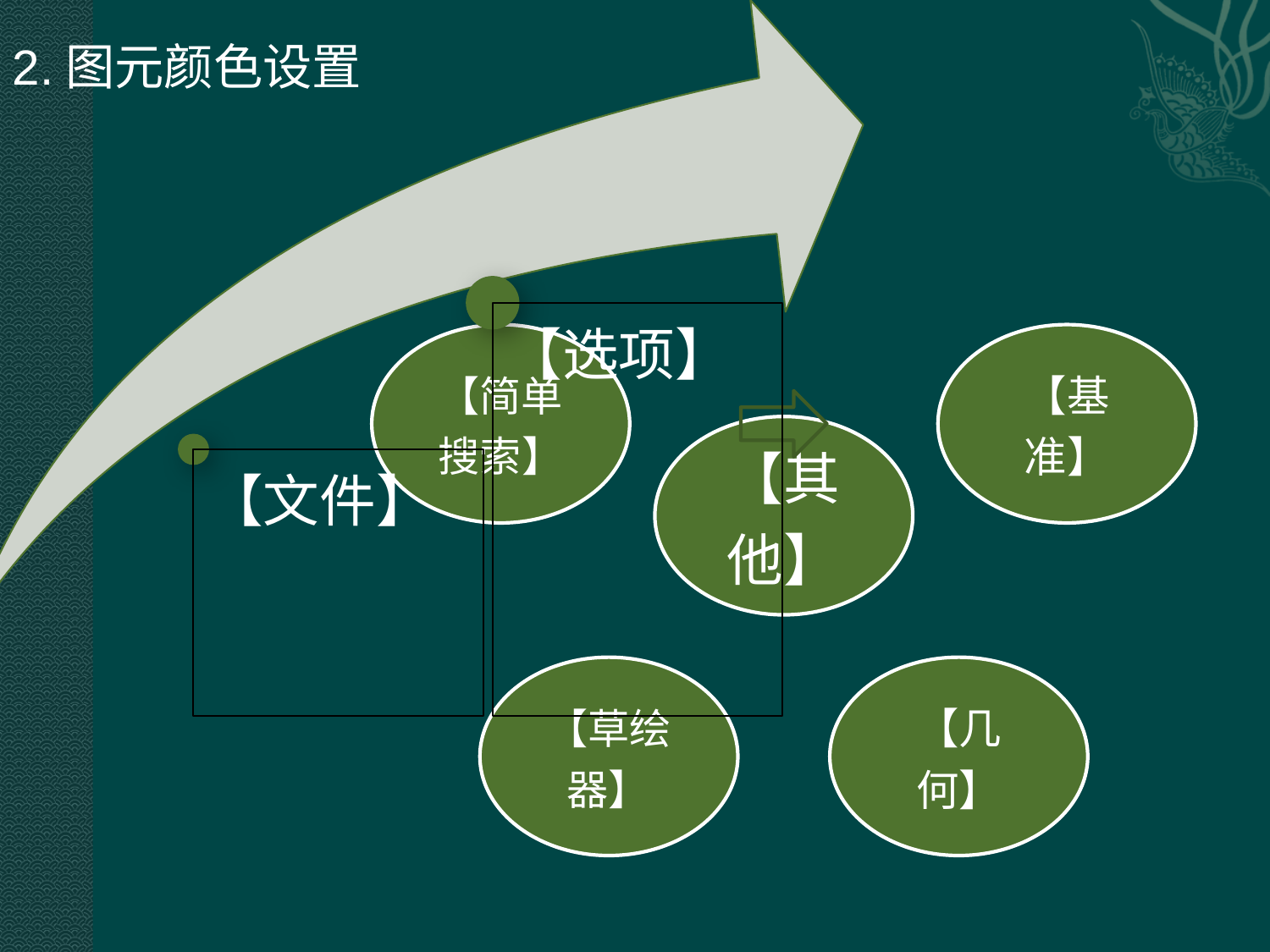

【文件】
【选项】
2.图元颜色设置

【其他】
【基准】
【几何】
【草绘器】
【简单搜索】